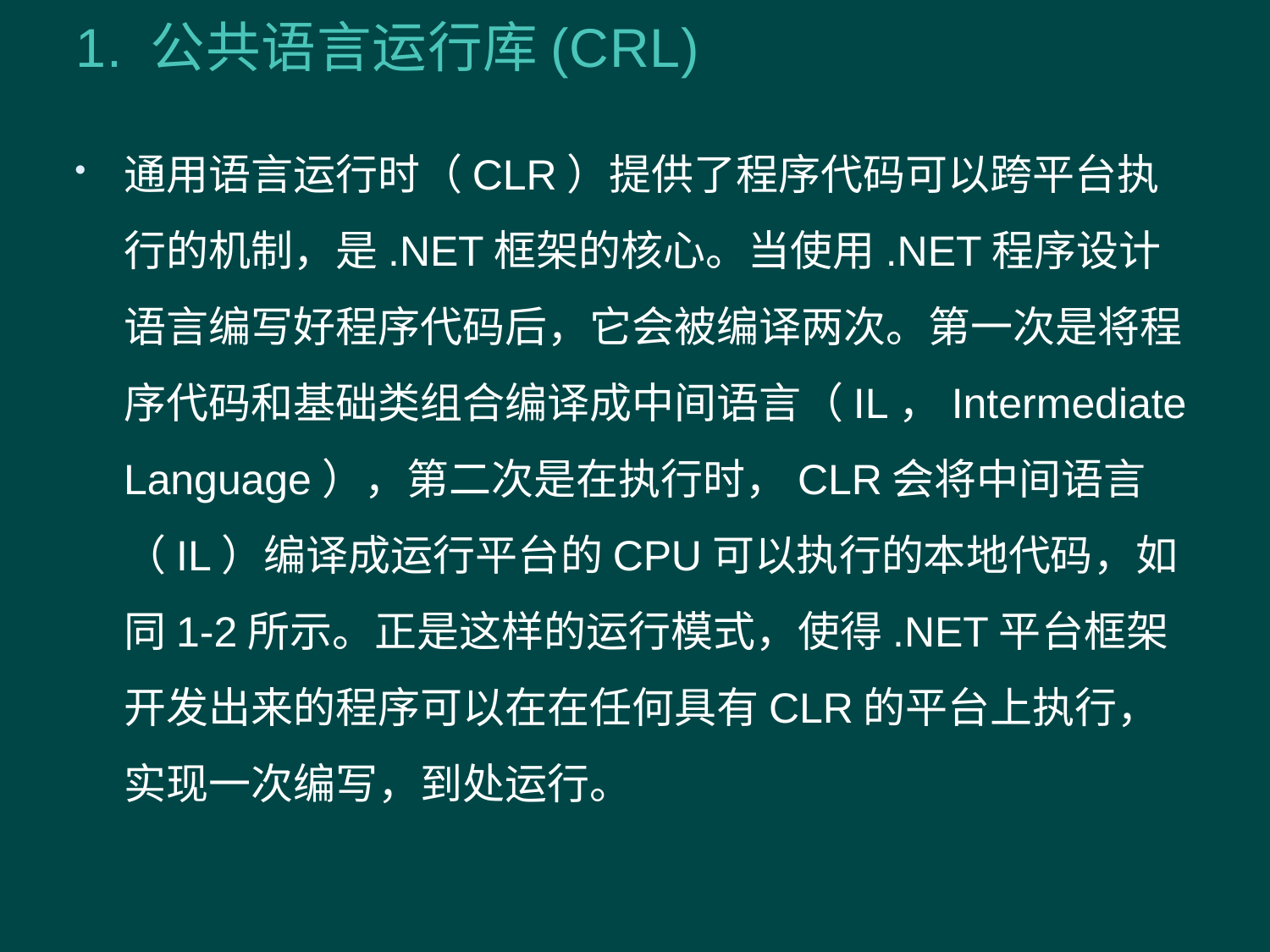

# 1. 公共语言运行库(CRL)
通用语言运行时（CLR）提供了程序代码可以跨平台执行的机制，是.NET框架的核心。当使用.NET程序设计语言编写好程序代码后，它会被编译两次。第一次是将程序代码和基础类组合编译成中间语言（IL，Intermediate Language），第二次是在执行时，CLR会将中间语言（IL）编译成运行平台的CPU可以执行的本地代码，如同1-2所示。正是这样的运行模式，使得.NET平台框架开发出来的程序可以在在任何具有CLR的平台上执行，实现一次编写，到处运行。